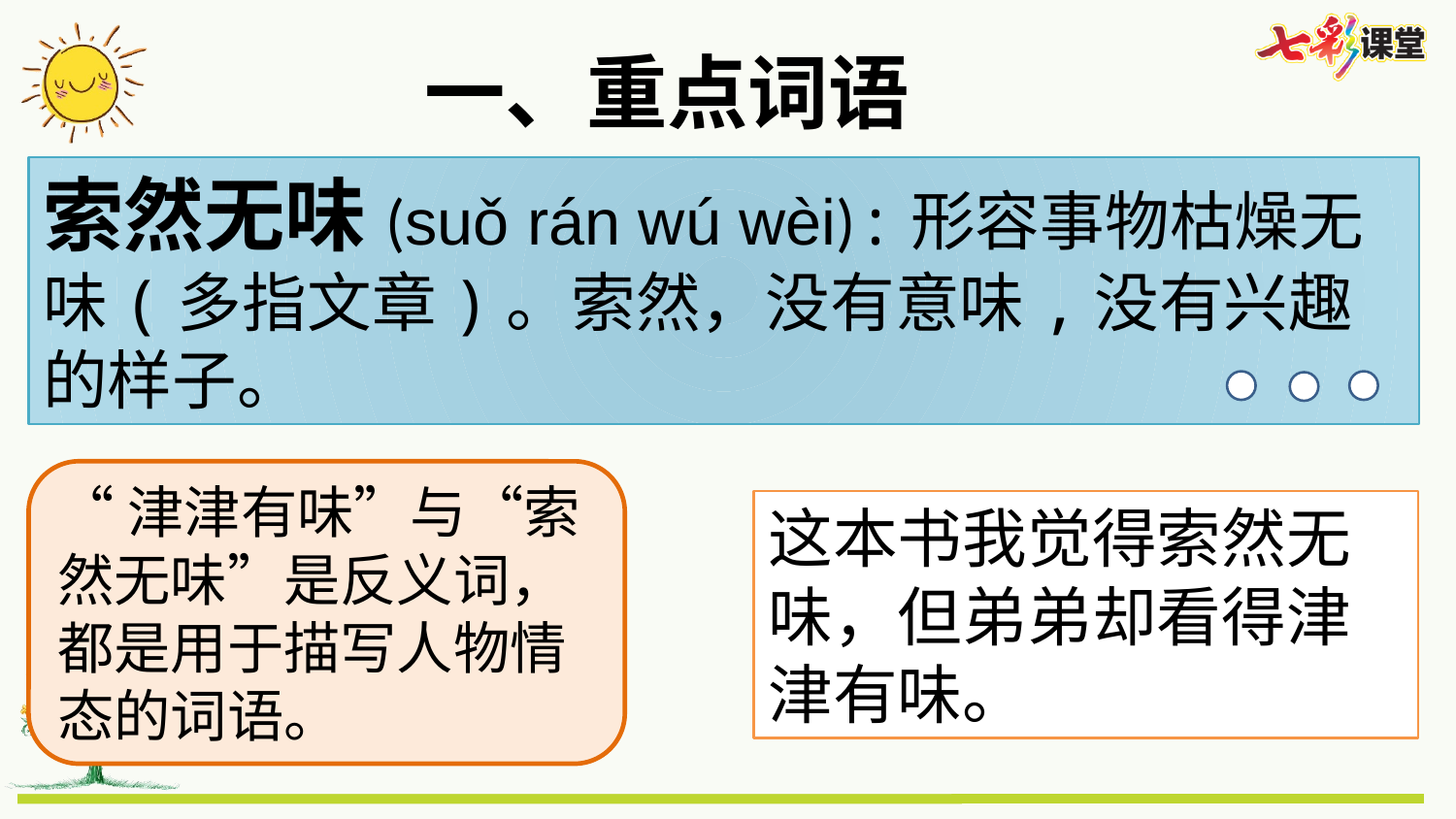

一、重点词语
索然无味(suǒ rán wú wèi):形容事物枯燥无味(多指文章)。索然，没有意味,没有兴趣的样子。

“津津有味”与“索然无味”是反义词，都是用于描写人物情态的词语。
这本书我觉得索然无味，但弟弟却看得津津有味。